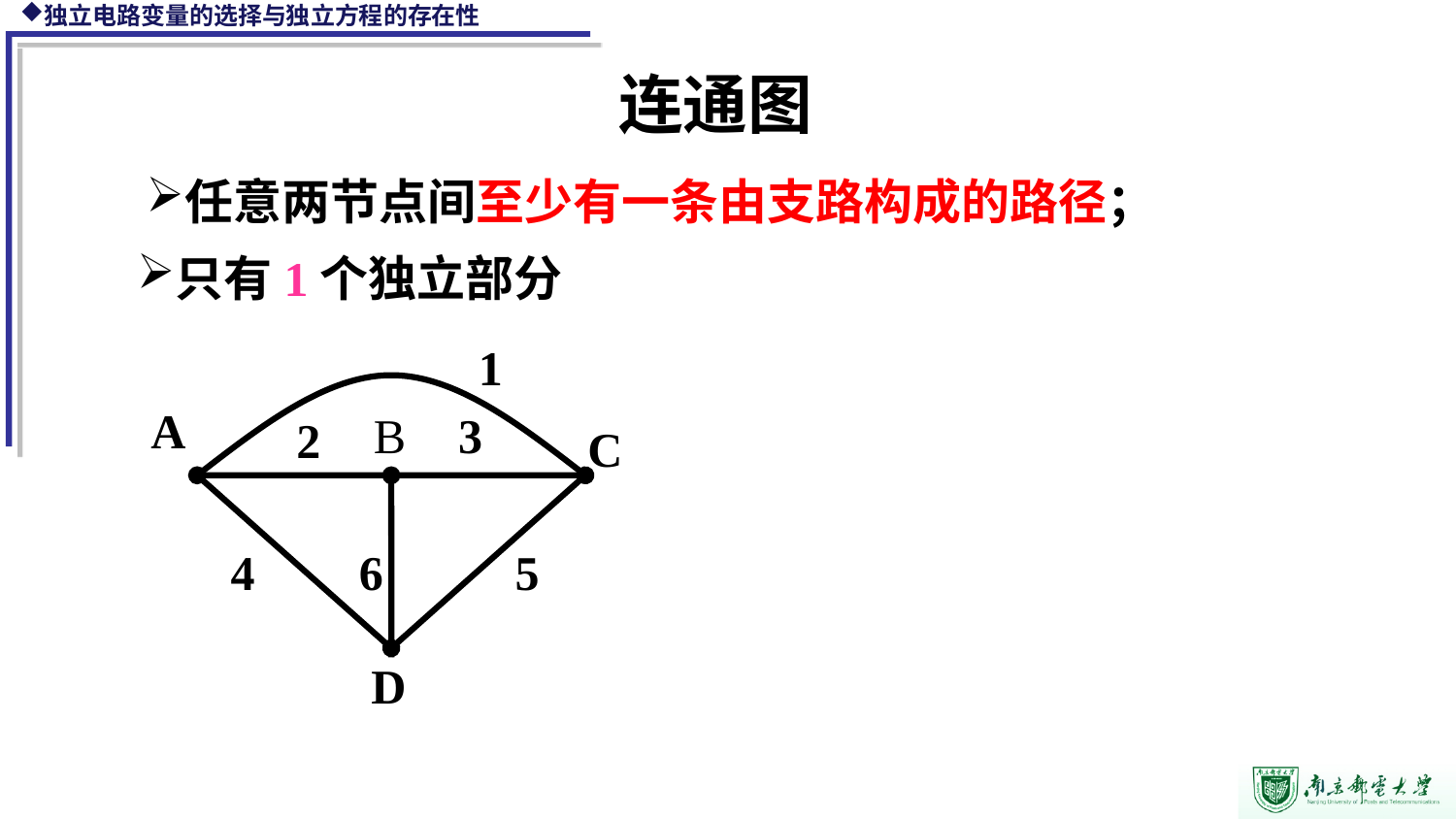

连通图
任意两节点间至少有一条由支路构成的路径；
只有1个独立部分

1

A
B
3
2
C

4
6
5
D
1

A
B
3
2
C

4
6
5
D